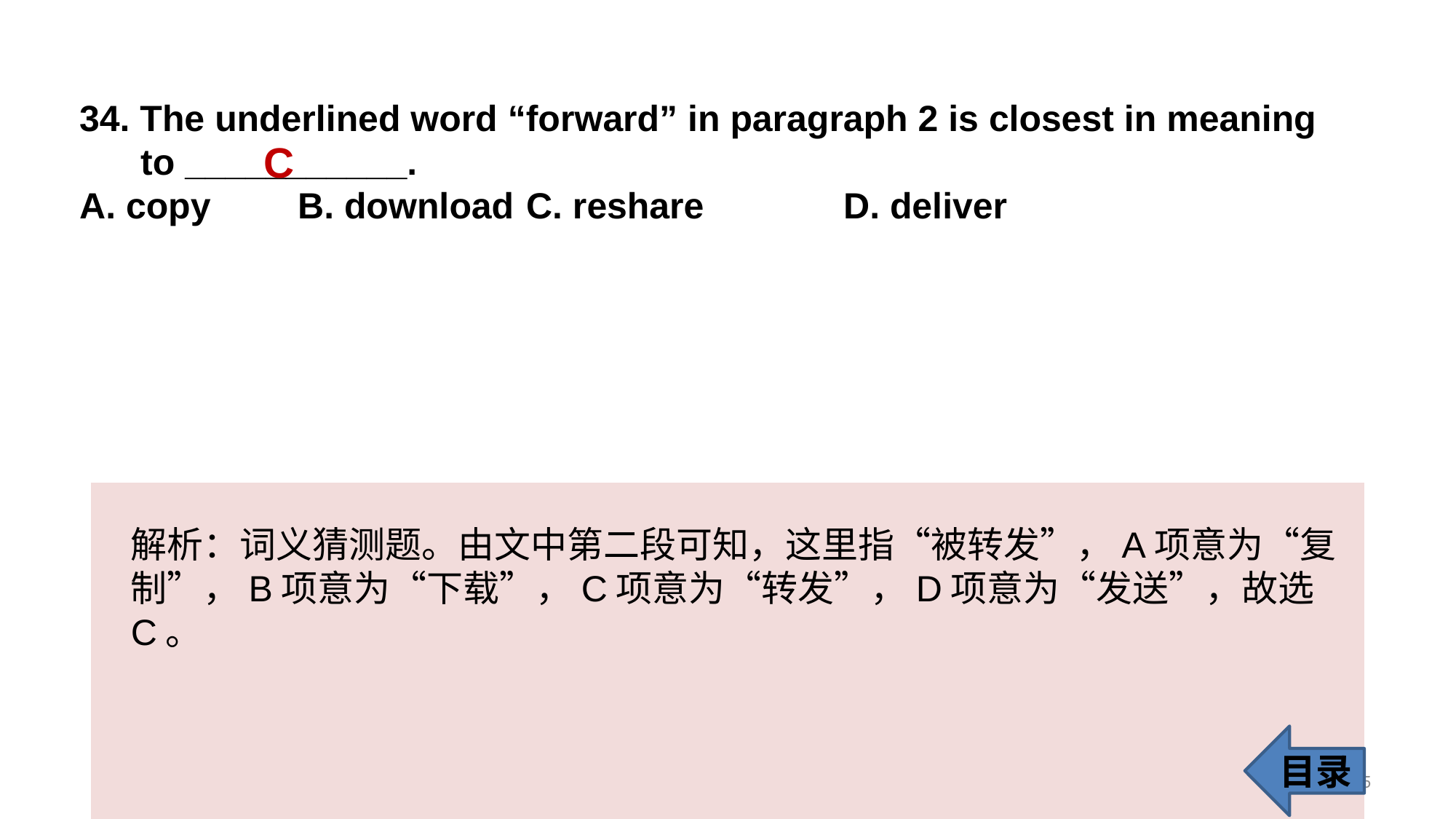

34. The underlined word “forward” in paragraph 2 is closest in meaning
      to ___________.
A. copy 	B. download	 C. reshare 		D. deliver
C

解析：词义猜测题。由文中第二段可知，这里指“被转发”，A项意为“复
制”，B项意为“下载”，C项意为“转发”，D项意为“发送”，故选C。
目录
35